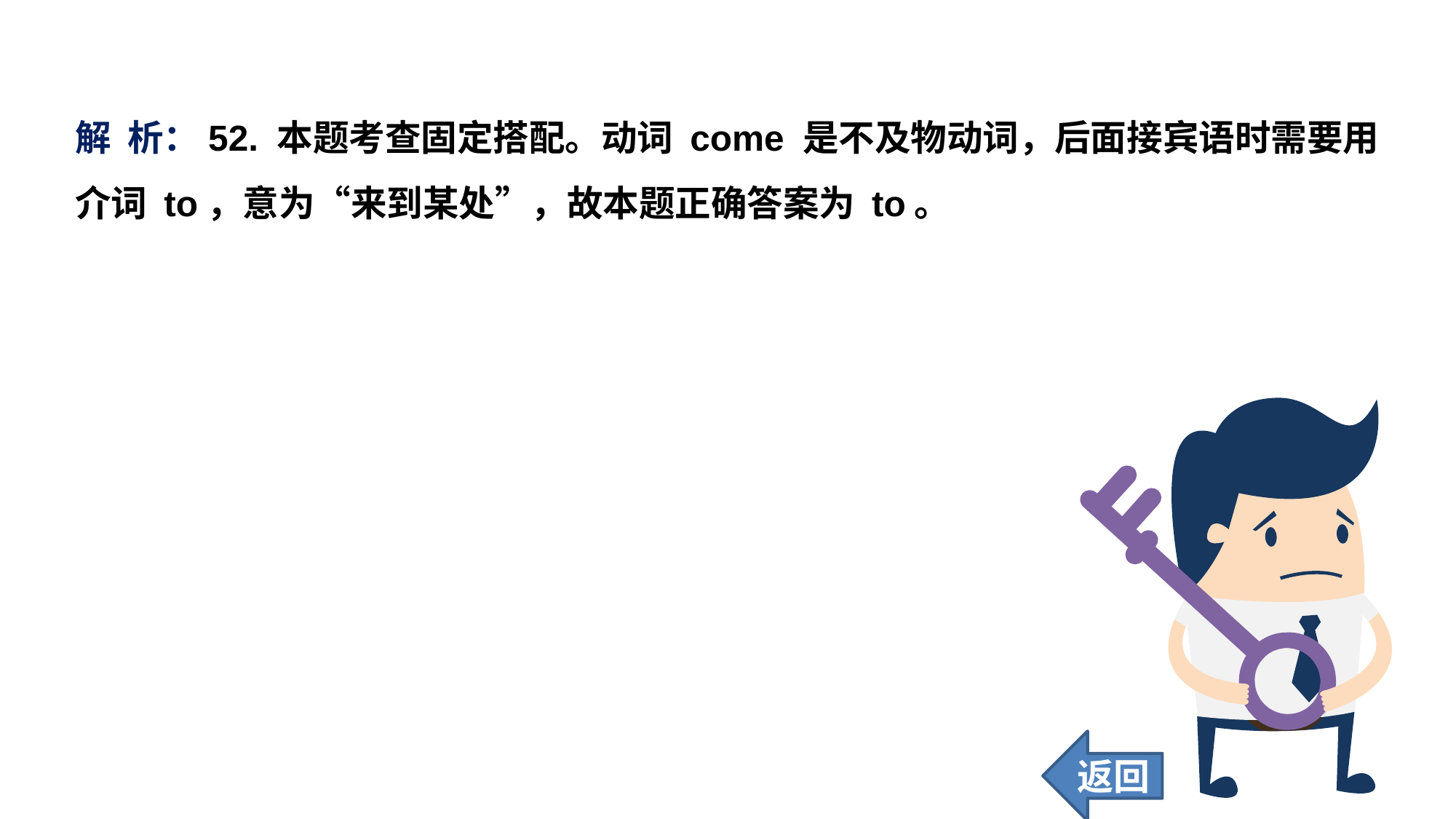

解  析：52. 本题考查固定搭配。动词 come 是不及物动词，后面接宾语时需要用介词 to，意为“来到某处”，故本题正确答案为 to。

返回
227